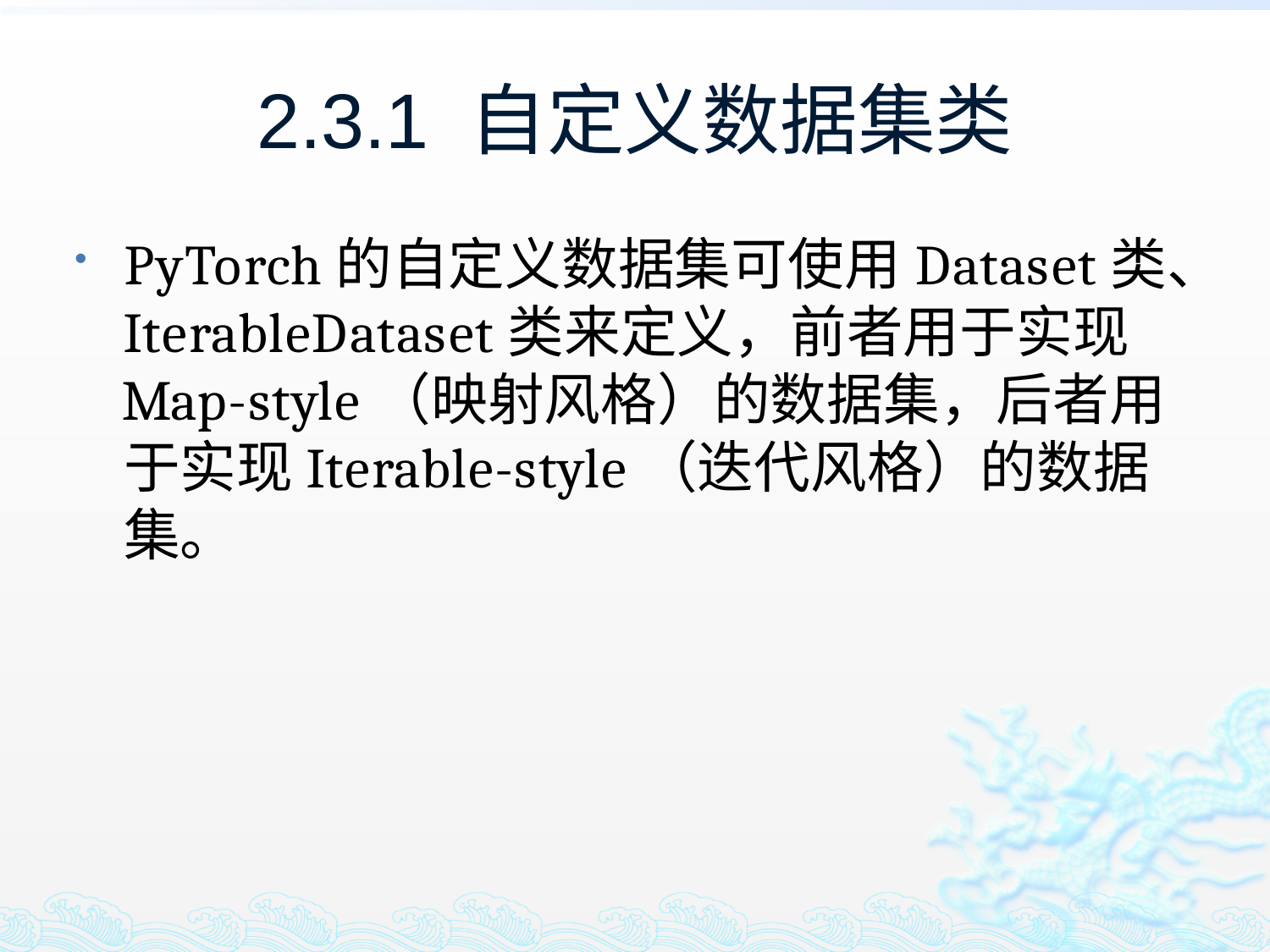

# 2.3.1 自定义数据集类
PyTorch的自定义数据集可使用Dataset类、IterableDataset类来定义，前者用于实现Map-style（映射风格）的数据集，后者用于实现Iterable-style（迭代风格）的数据集。